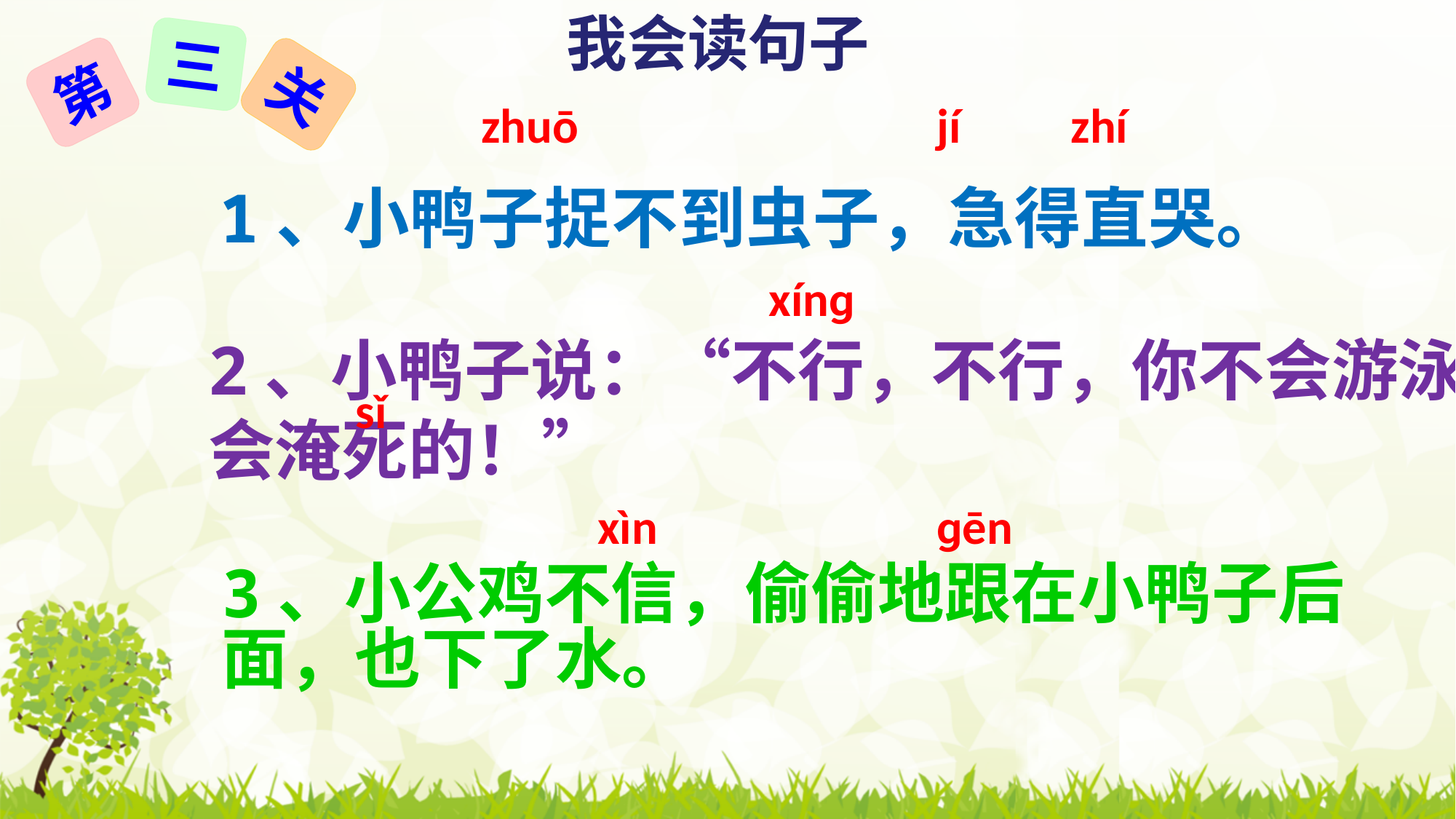

我会读句子
三
第
关
jí
zhuō
zhí
1、小鸭子捉不到虫子，急得直哭。
xínɡ
2、小鸭子说：“不行，不行，你不会游泳，会淹死的！”
sǐ
xìn
ɡēn
3、小公鸡不信，偷偷地跟在小鸭子后面，也下了水。